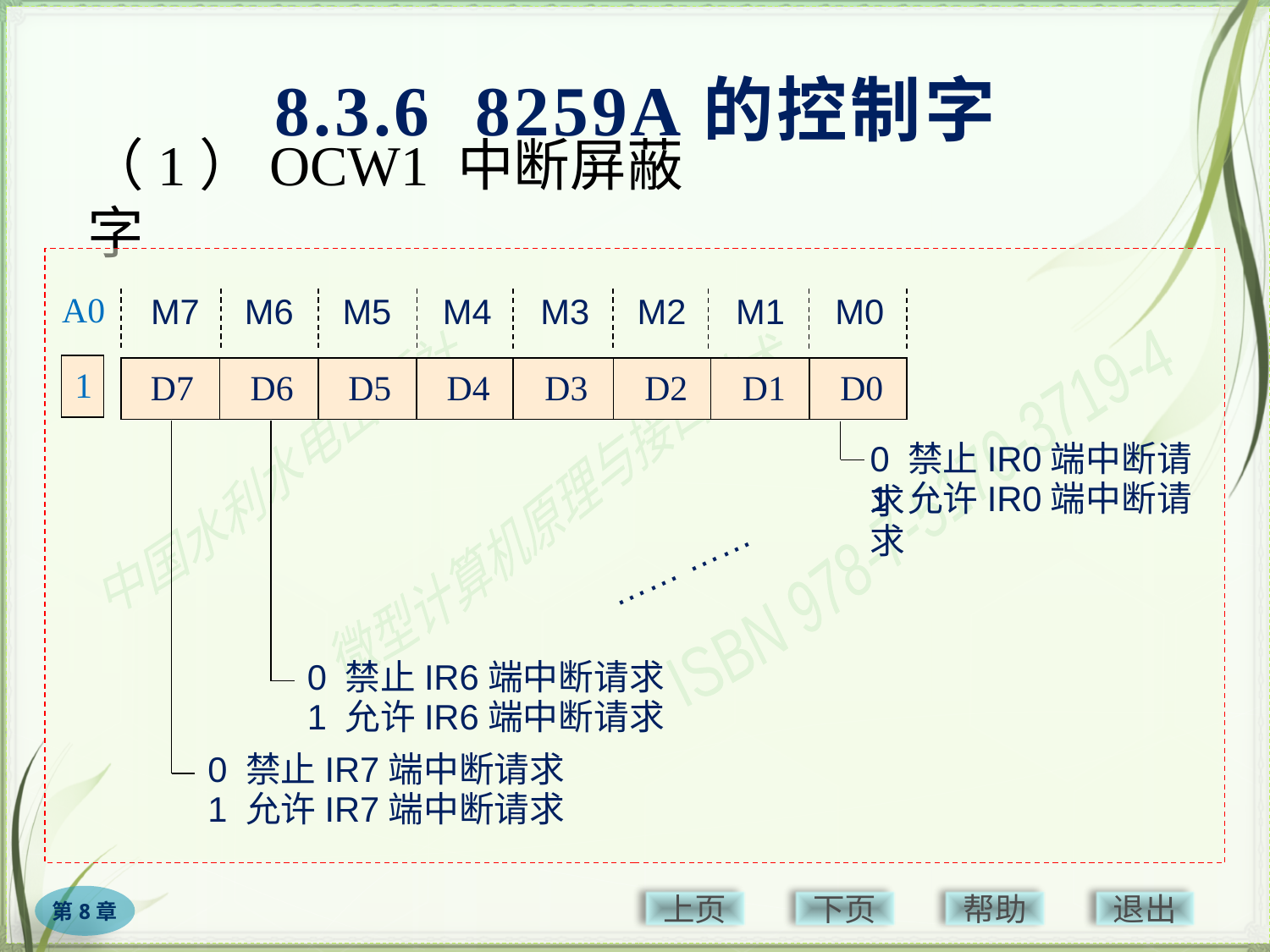

8.3.6  8259A的控制字
# （1）OCW1 中断屏蔽字

A0

1
M7
M6
M5
M4

M3
M2
M1

M0

D7
D6
D5
D4
D3
D2
D1
D0
0 禁止IR0端中断请求
1 允许IR0端中断请求
…… ……
0 禁止IR6端中断请求
1 允许IR6端中断请求
0 禁止IR7端中断请求
1 允许IR7端中断请求